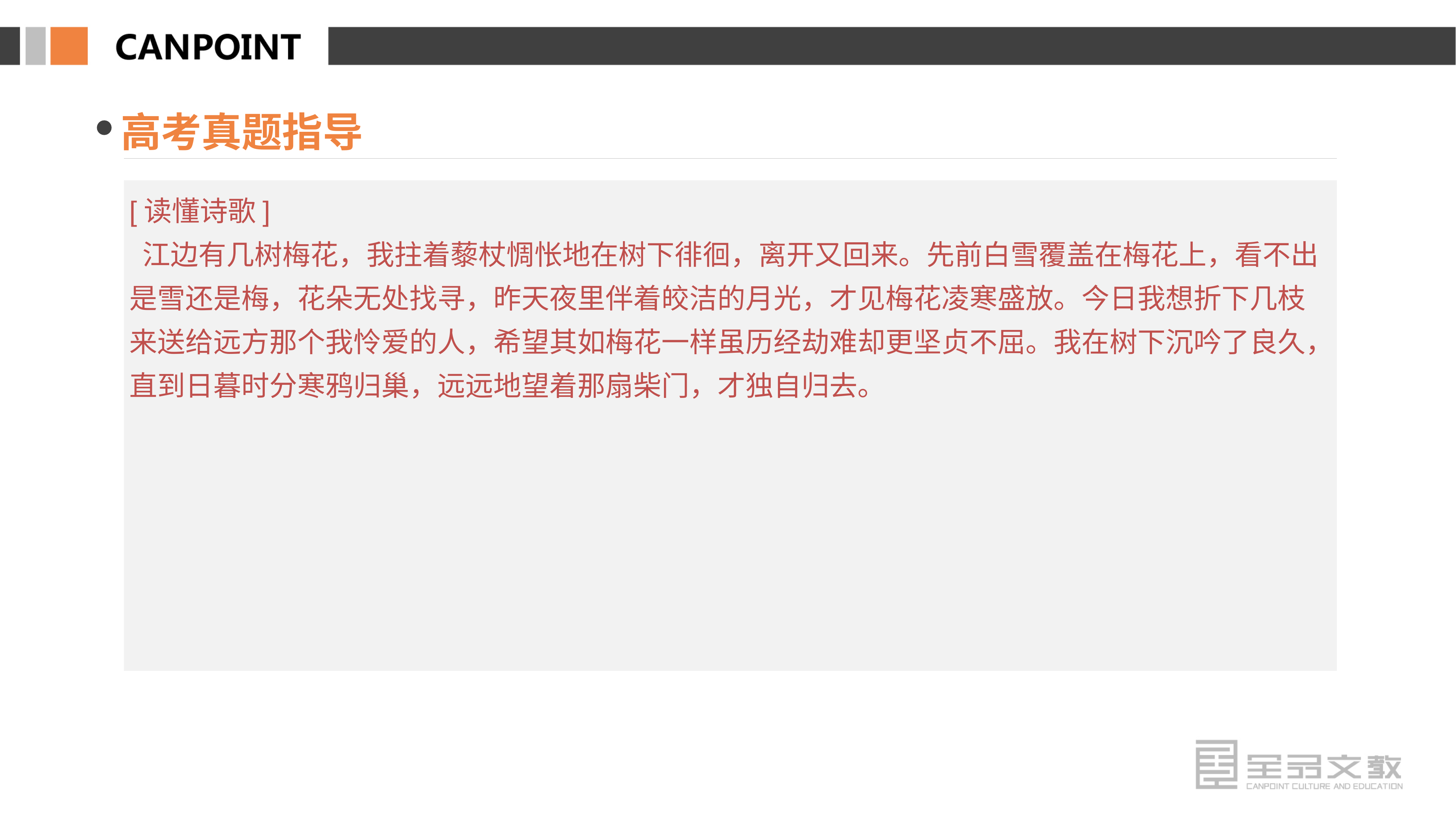

高考真题指导

[读懂诗歌]
 江边有几树梅花，我拄着藜杖惆怅地在树下徘徊，离开又回来。先前白雪覆盖在梅花上，看不出是雪还是梅，花朵无处找寻，昨天夜里伴着皎洁的月光，才见梅花凌寒盛放。今日我想折下几枝来送给远方那个我怜爱的人，希望其如梅花一样虽历经劫难却更坚贞不屈。我在树下沉吟了良久，直到日暮时分寒鸦归巢，远远地望着那扇柴门，才独自归去。